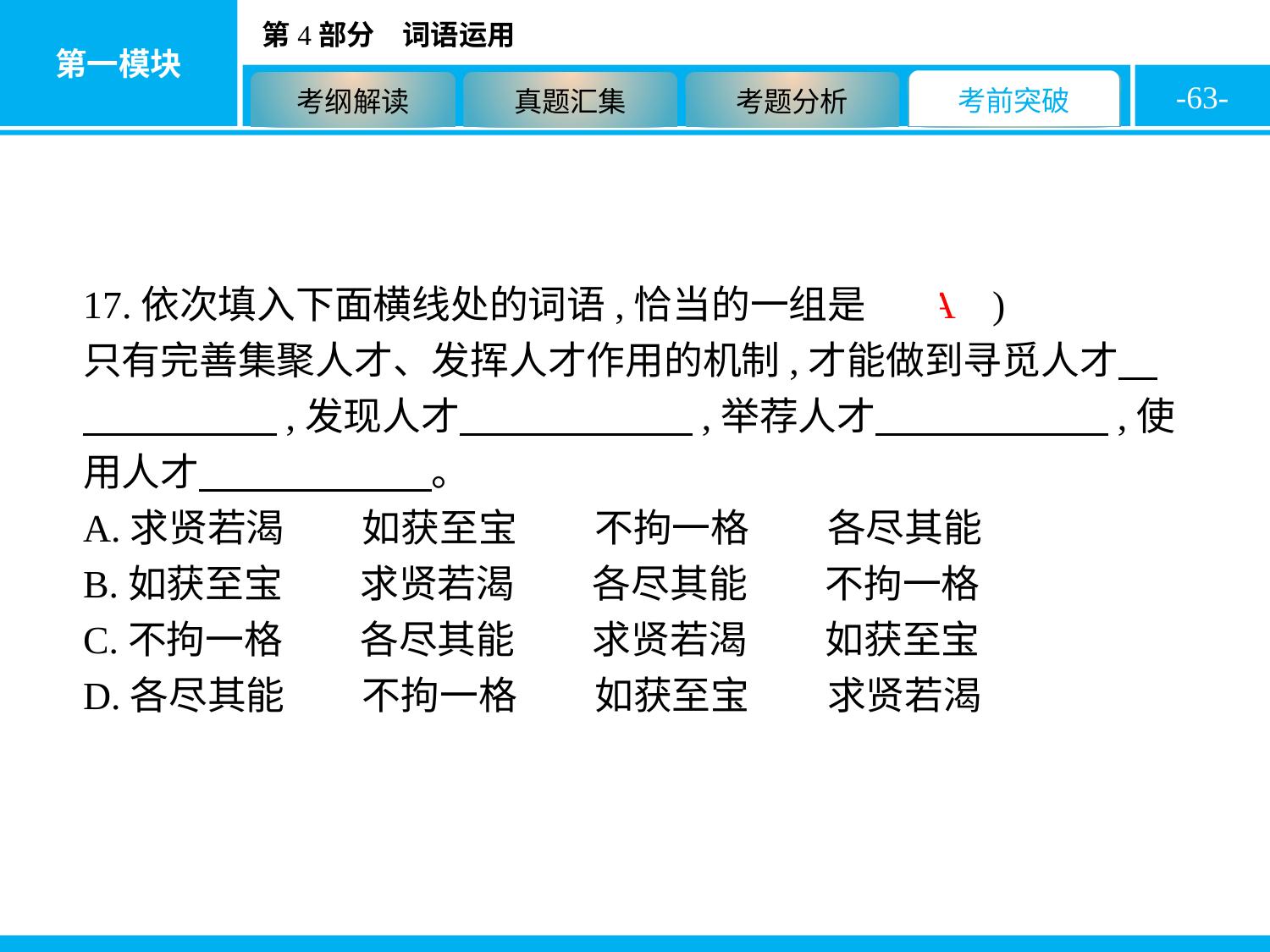

-63-
17.依次填入下面横线处的词语,恰当的一组是(    A    )
只有完善集聚人才、发挥人才作用的机制,才能做到寻觅人才　　　　　　,发现人才　　　　　　,举荐人才　　　　　　,使用人才　　　　　　。
A.求贤若渴　　如获至宝　　不拘一格　　各尽其能
B.如获至宝　　求贤若渴　　各尽其能　　不拘一格
C.不拘一格　　各尽其能　　求贤若渴　　如获至宝
D.各尽其能　　不拘一格　　如获至宝　　求贤若渴